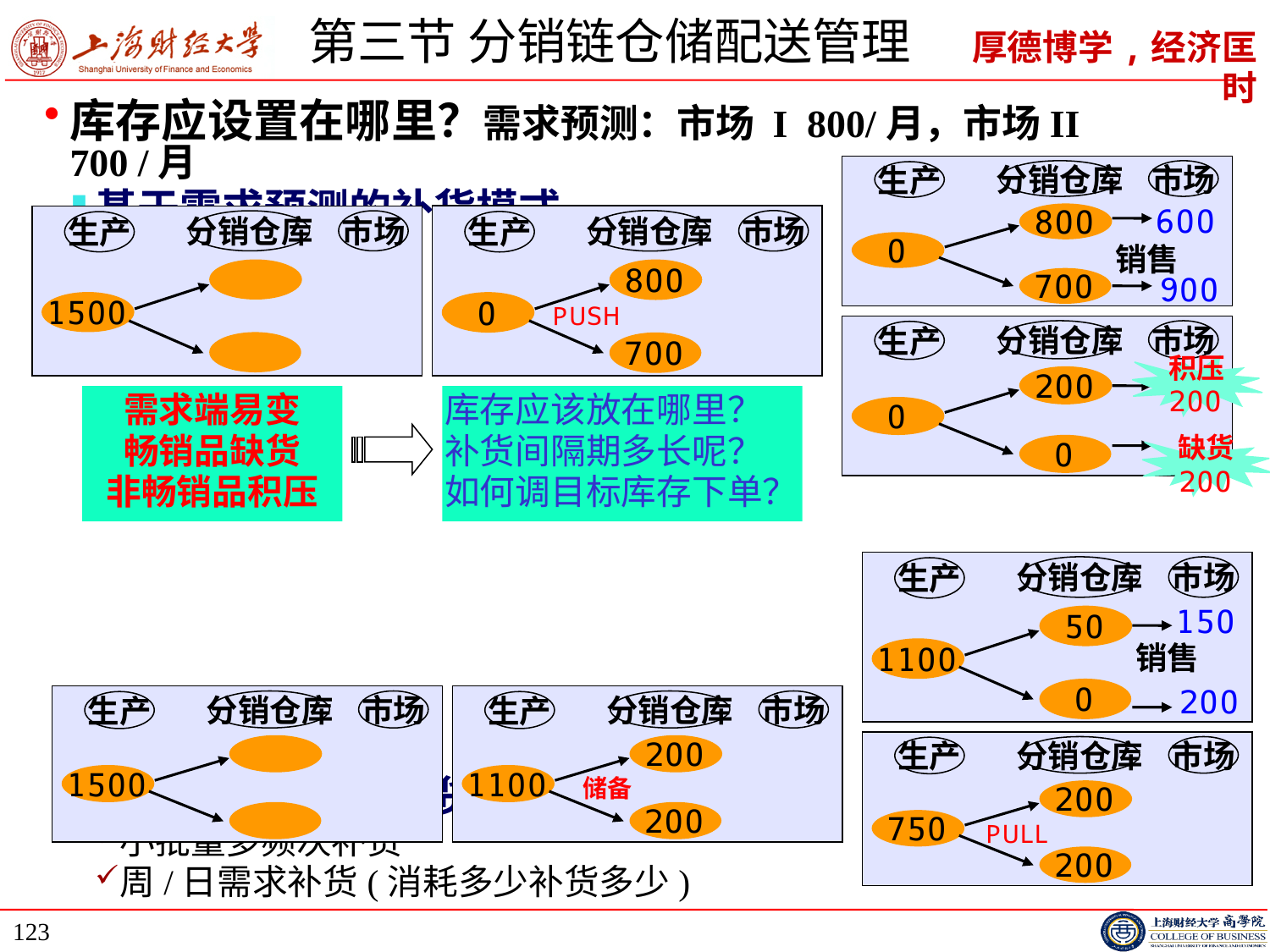

# 第三节 分销链仓储配送管理
库存应设置在哪里？需求预测：市场 I  800/月，市场II  700 /月
基于需求预测的补货模式

基于需求导向的补货模式
小批量多频次补货
周/日需求补货(消耗多少补货多少)

分销仓库
市场
生产
800

0

700

600

分销仓库
市场
生产
800

0

700
PUSH

分销仓库
市场
生产

1500

销售
900

分销仓库
市场
生产
200

0

0

积压
200

需求端易变
畅销品缺货
非畅销品积压
库存应该放在哪里？
补货间隔期多长呢？
如何调目标库存下单？

缺货
200

分销仓库
市场
生产
50

1100

0

150

销售
200

分销仓库
市场
生产

1500

分销仓库
市场
生产
200

1100

200
储备

分销仓库
市场
生产
200

750

200
PULL
123